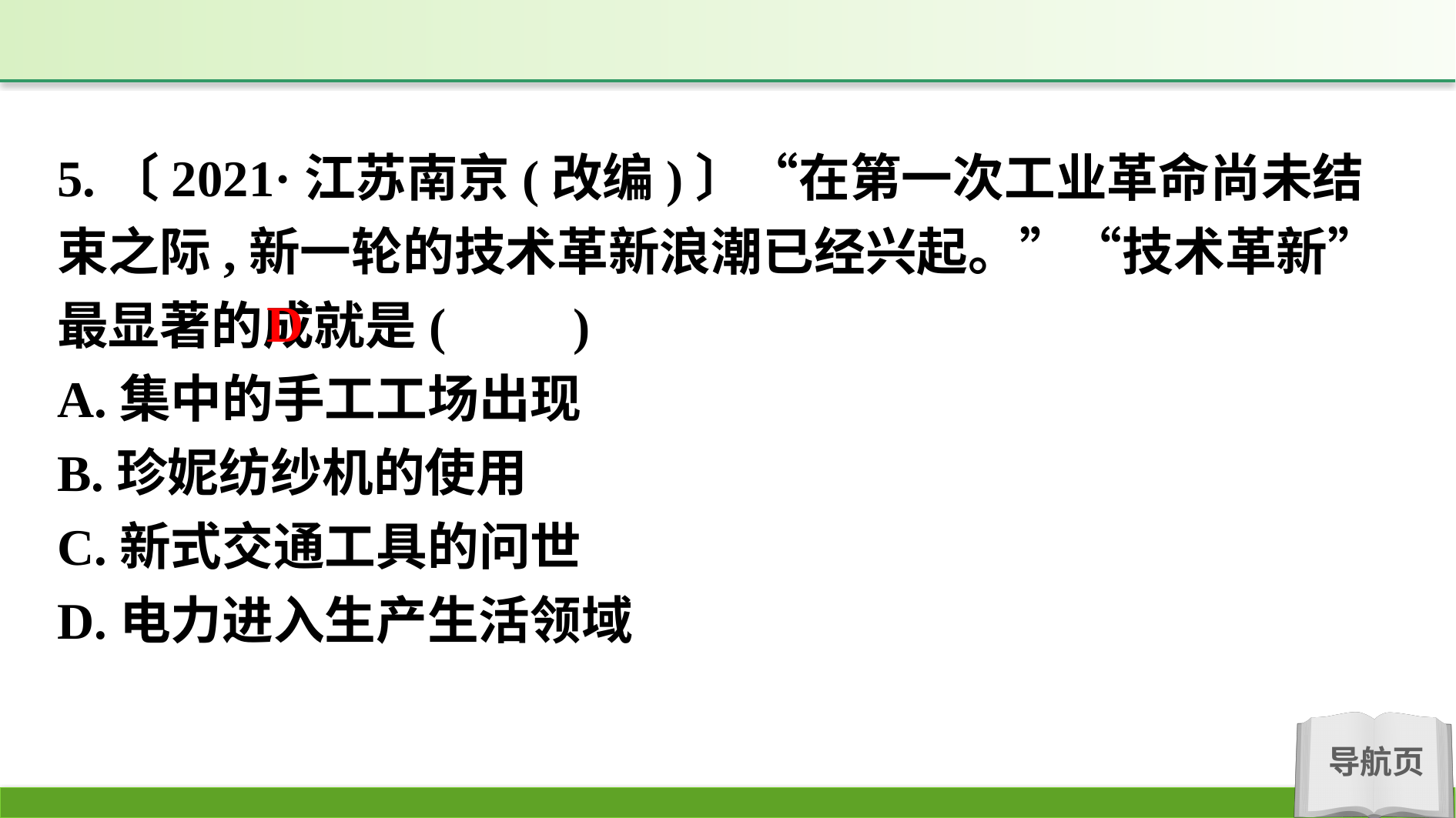

5.〔2021·江苏南京(改编)〕“在第一次工业革命尚未结束之际,新一轮的技术革新浪潮已经兴起。”“技术革新”最显著的成就是(　　)
A.集中的手工工场出现
B.珍妮纺纱机的使用
C.新式交通工具的问世
D.电力进入生产生活领域
D